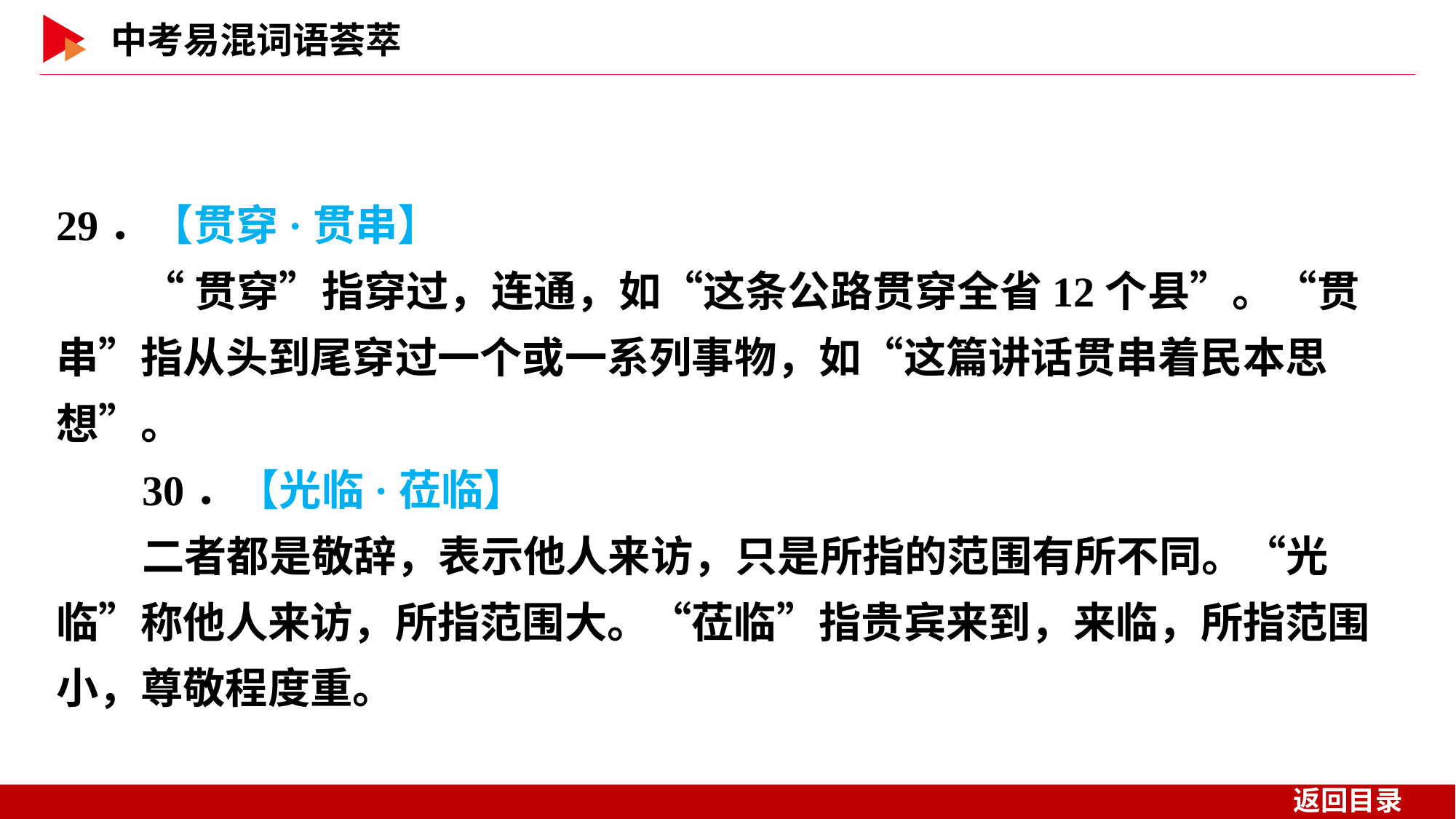

29．【贯穿·贯串】
“贯穿”指穿过，连通，如“这条公路贯穿全省12个县”。“贯串”指从头到尾穿过一个或一系列事物，如“这篇讲话贯串着民本思想”。
30．【光临·莅临】
二者都是敬辞，表示他人来访，只是所指的范围有所不同。“光临”称他人来访，所指范围大。“莅临”指贵宾来到，来临，所指范围小，尊敬程度重。